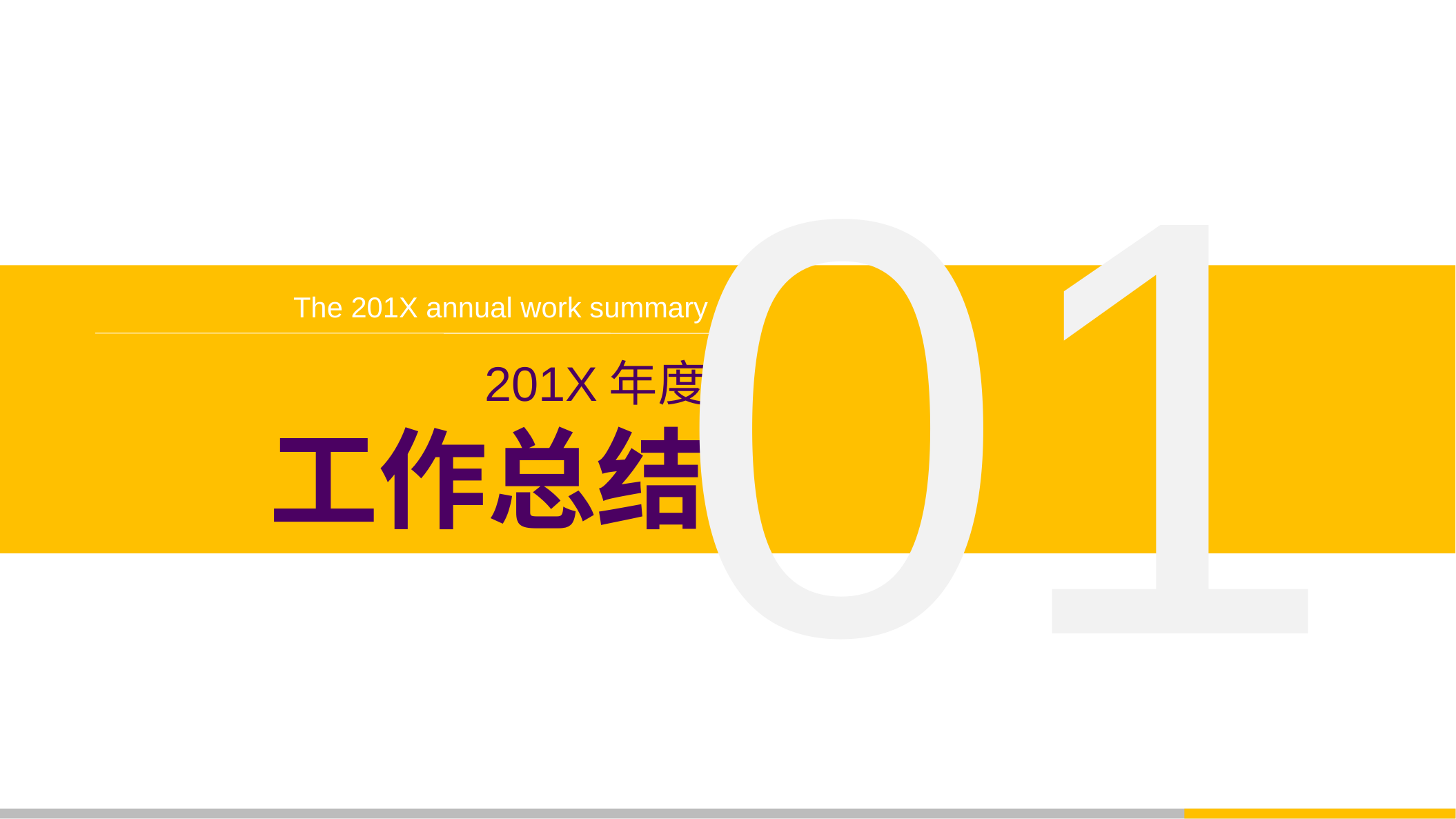

01

The 201X annual work summary

201X年度
工作总结